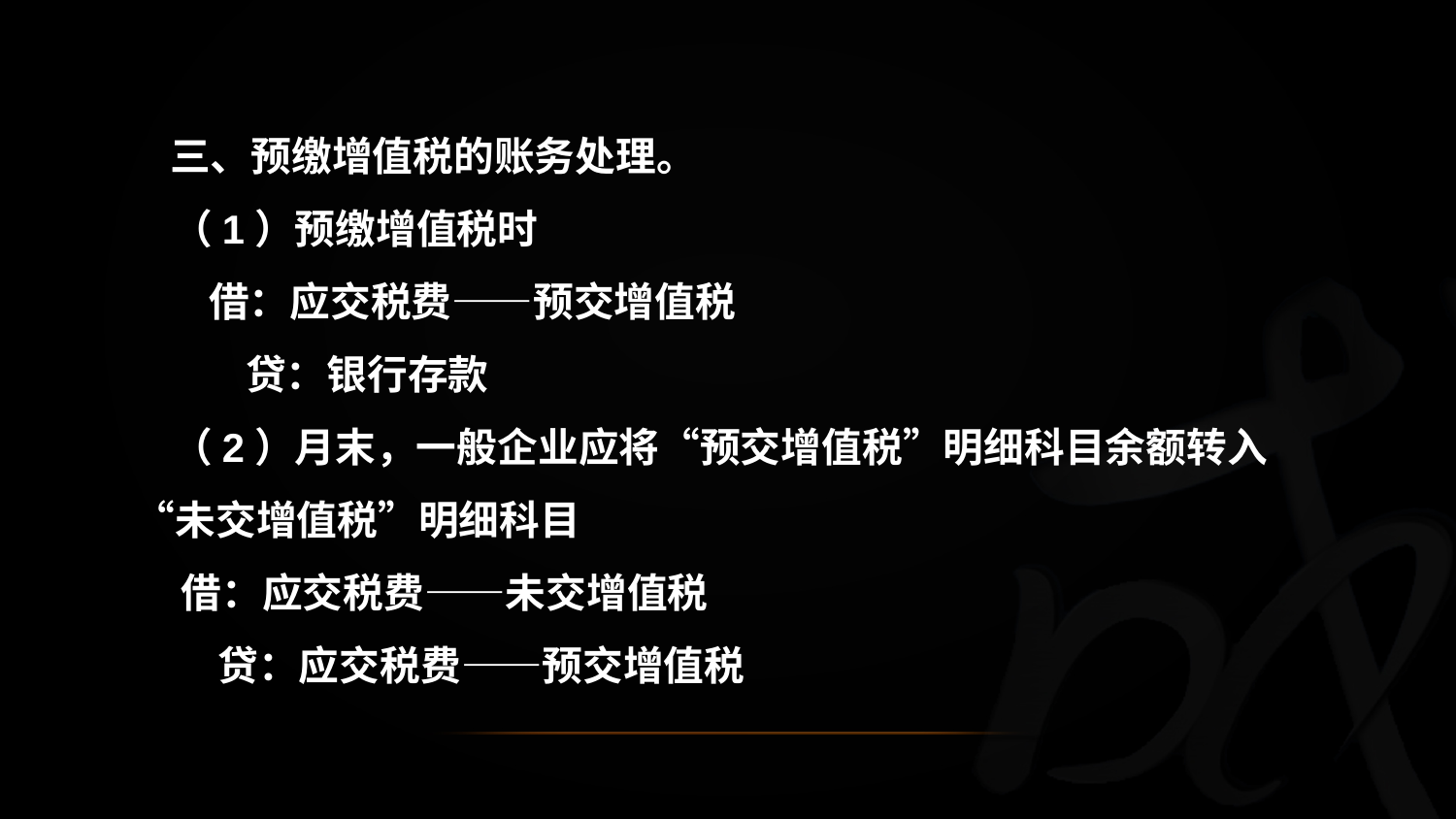

三、预缴增值税的账务处理。
   （1）预缴增值税时
       借：应交税费——预交增值税
           贷：银行存款
   （2）月末，一般企业应将“预交增值税”明细科目余额转入“未交增值税”明细科目
    借：应交税费——未交增值税
        贷：应交税费——预交增值税